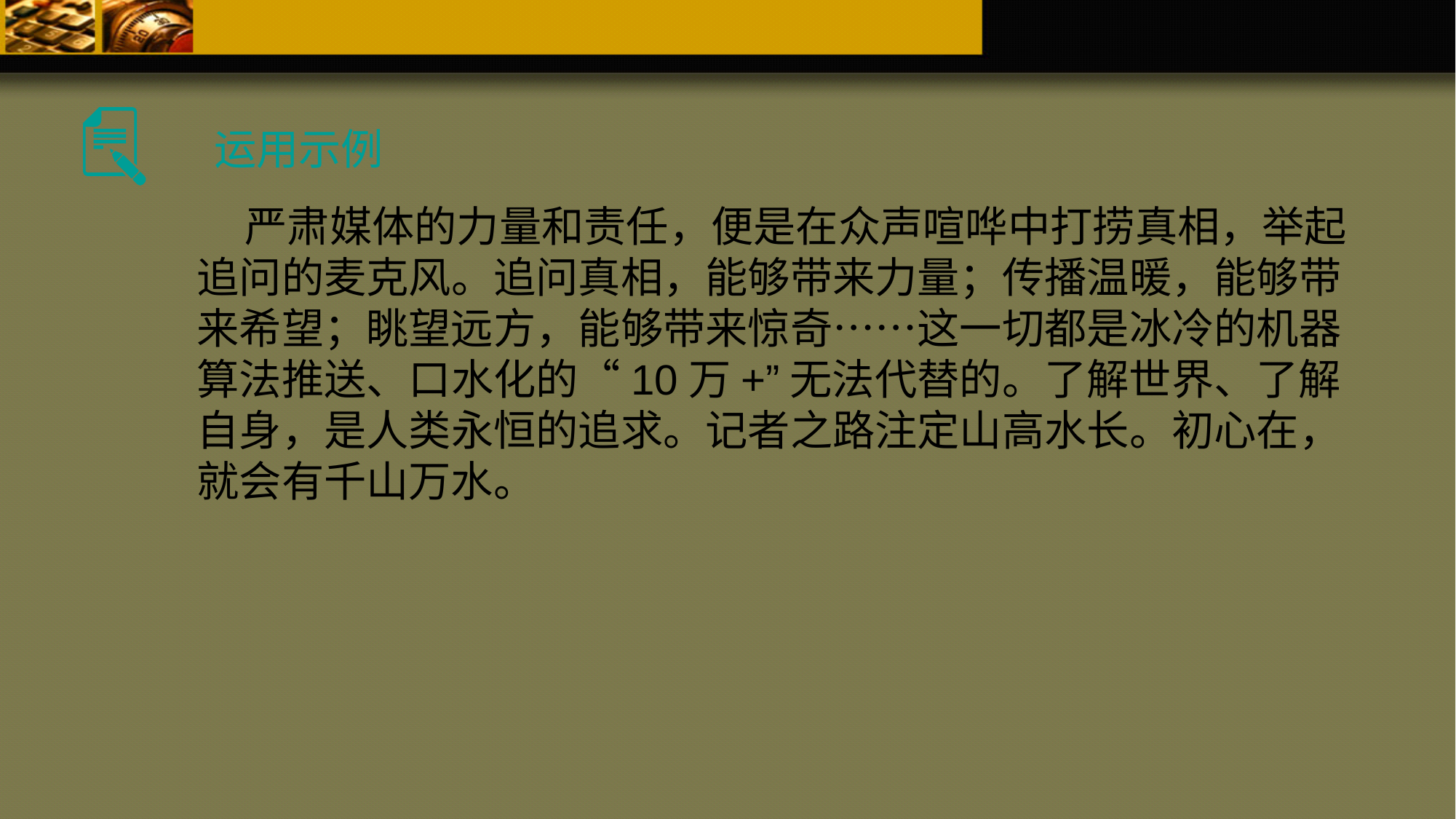

运用示例
    严肃媒体的力量和责任，便是在众声喧哗中打捞真相，举起追问的麦克风。追问真相，能够带来力量；传播温暖，能够带来希望；眺望远方，能够带来惊奇……这一切都是冰冷的机器算法推送、口水化的“10万+”无法代替的。了解世界、了解自身，是人类永恒的追求。记者之路注定山高水长。初心在，就会有千山万水。